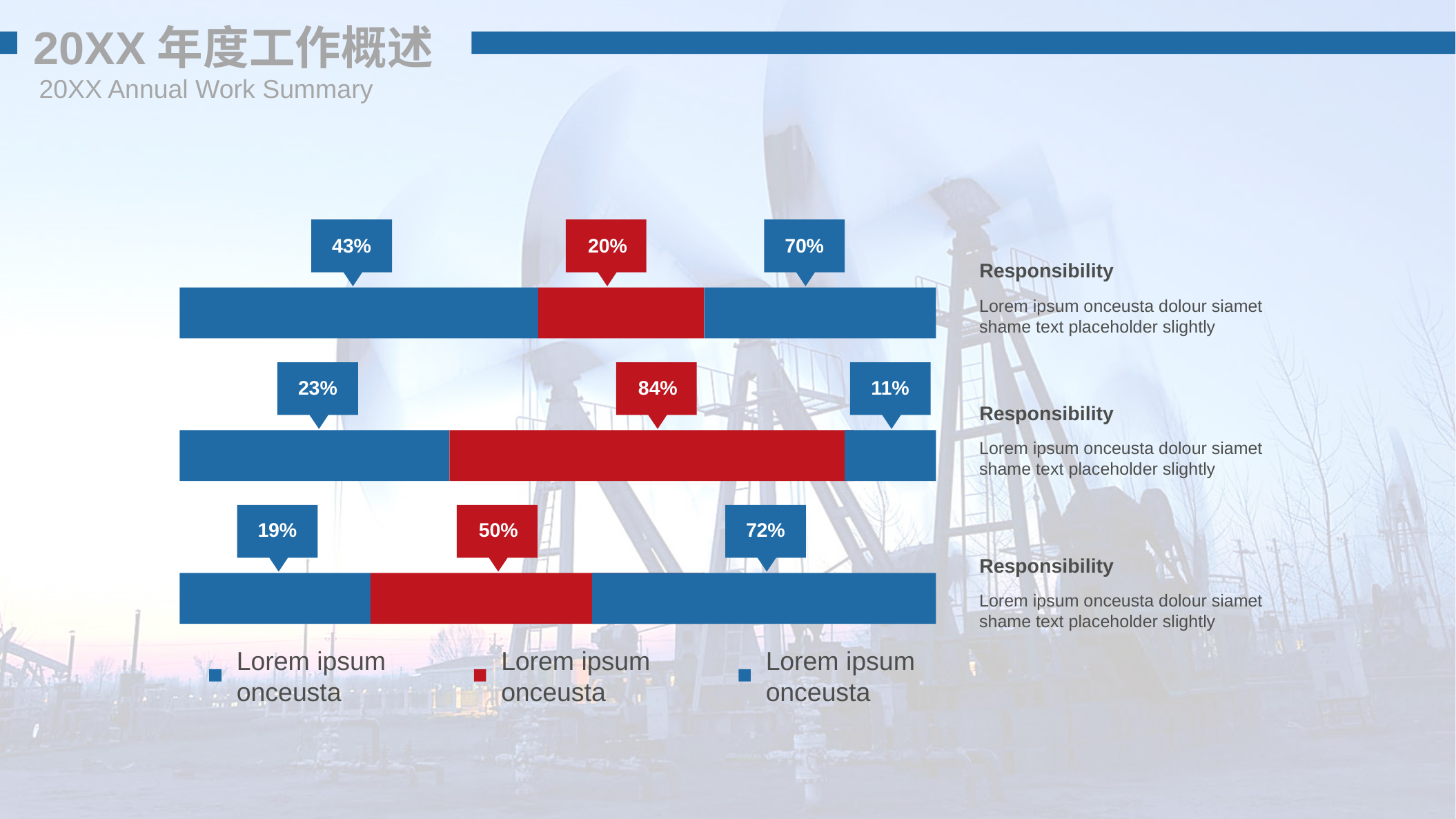

20XX年度工作概述

20XX Annual Work Summary

43%
20%
70%
Responsibility
Lorem ipsum onceusta dolour siamet shame text placeholder slightly

23%
84%
11%
Responsibility
Lorem ipsum onceusta dolour siamet shame text placeholder slightly

19%
50%
72%
Responsibility

Lorem ipsum onceusta dolour siamet shame text placeholder slightly
Lorem ipsum onceusta
Lorem ipsum onceusta
Lorem ipsum onceusta